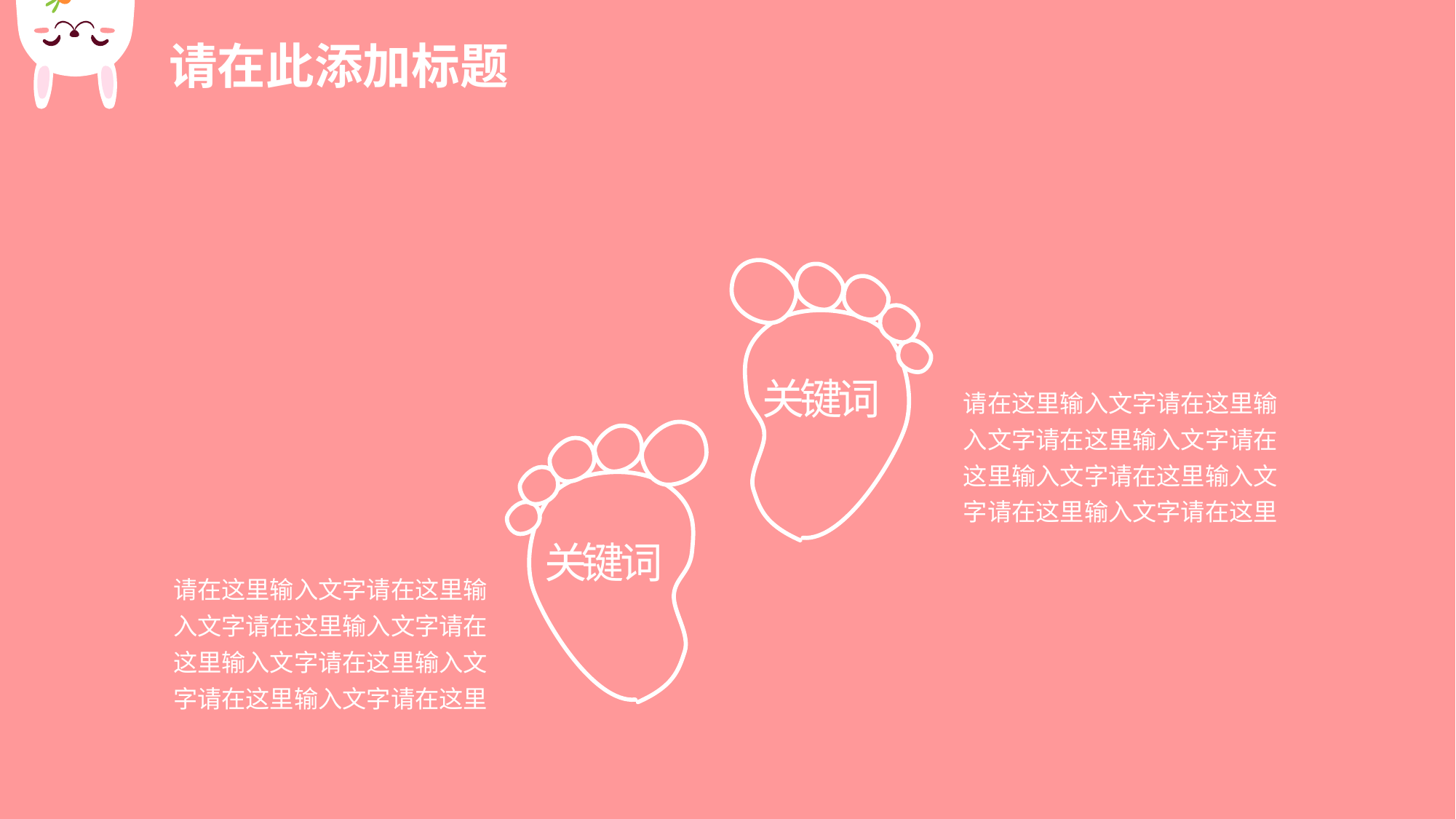

请在此添加标题

关键词
请在这里输入文字请在这里输入文字请在这里输入文字请在这里输入文字请在这里输入文字请在这里输入文字请在这里

关键词
请在这里输入文字请在这里输入文字请在这里输入文字请在这里输入文字请在这里输入文字请在这里输入文字请在这里